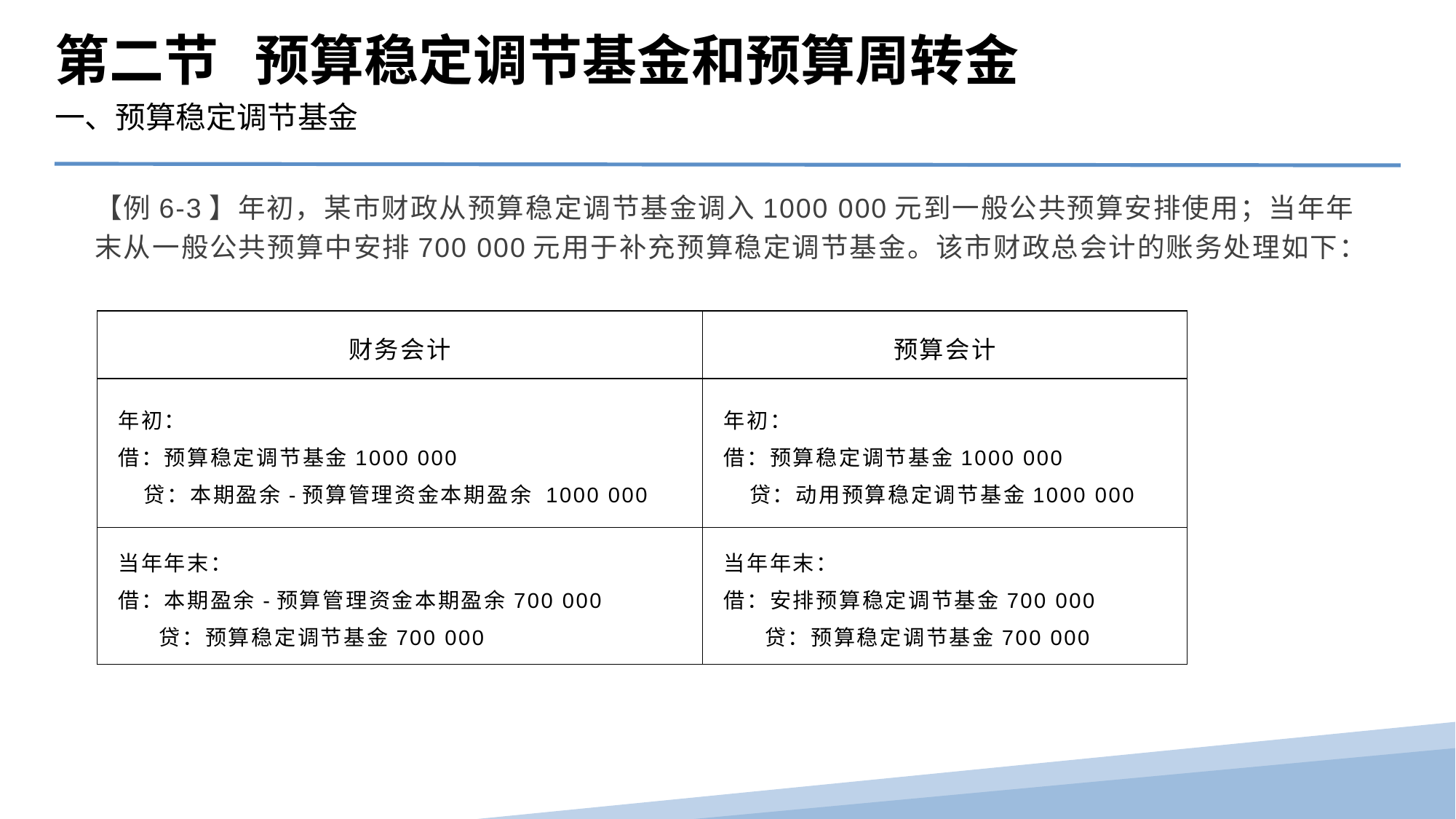

第二节   预算稳定调节基金和预算周转金
一、预算稳定调节基金

【例6-3】年初，某市财政从预算稳定调节基金调入1000 000元到一般公共预算安排使用；当年年末从一般公共预算中安排700 000元用于补充预算稳定调节基金。该市财政总会计的账务处理如下：
| 财务会计 | 预算会计 |
| --- | --- |
| 年初： 借：预算稳定调节基金1000 000 贷：本期盈余-预算管理资金本期盈余 1000 000 | 年初： 借：预算稳定调节基金1000 000 贷：动用预算稳定调节基金1000 000 |
| 当年年末： 借：本期盈余-预算管理资金本期盈余700 000 贷：预算稳定调节基金700 000 | 当年年末： 借：安排预算稳定调节基金700 000 贷：预算稳定调节基金700 000 |